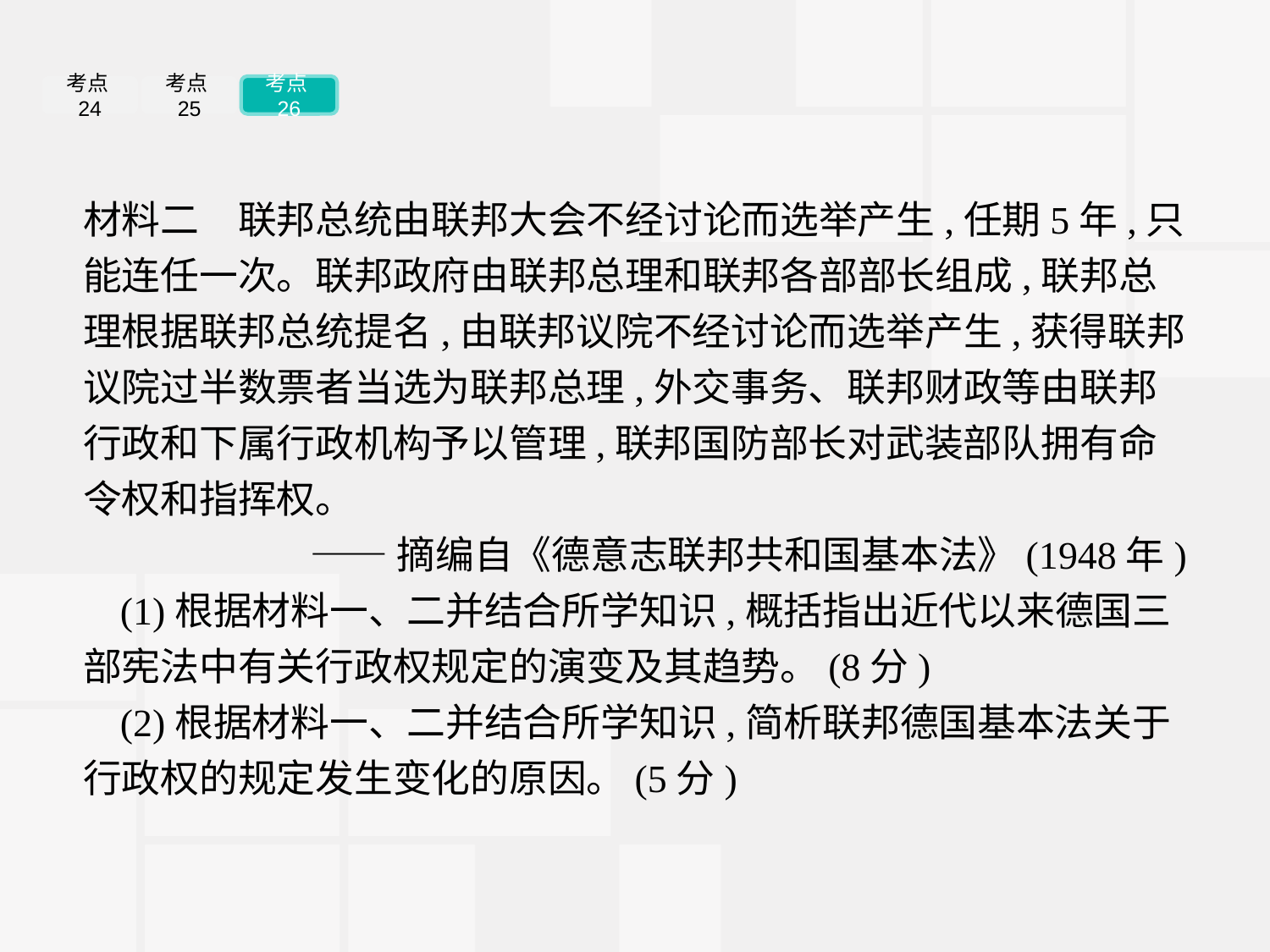

考点24
考点25
考点26
材料二　联邦总统由联邦大会不经讨论而选举产生,任期5年,只能连任一次。联邦政府由联邦总理和联邦各部部长组成,联邦总理根据联邦总统提名,由联邦议院不经讨论而选举产生,获得联邦议院过半数票者当选为联邦总理,外交事务、联邦财政等由联邦行政和下属行政机构予以管理,联邦国防部长对武装部队拥有命令权和指挥权。
——摘编自《德意志联邦共和国基本法》(1948年)
(1)根据材料一、二并结合所学知识,概括指出近代以来德国三部宪法中有关行政权规定的演变及其趋势。(8分)
(2)根据材料一、二并结合所学知识,简析联邦德国基本法关于行政权的规定发生变化的原因。(5分)